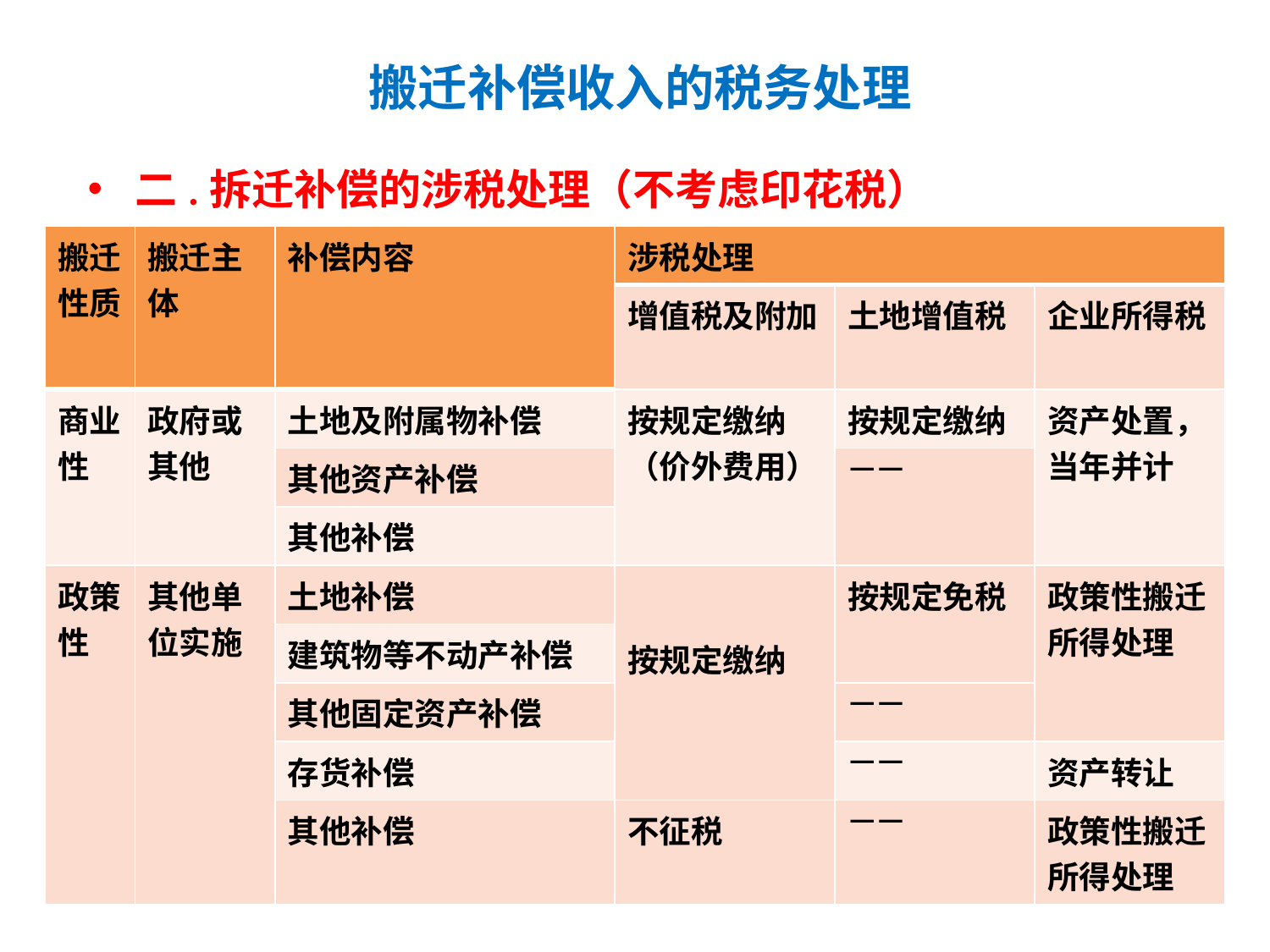

# 搬迁补偿收入的税务处理
二.拆迁补偿的涉税处理（不考虑印花税）

| 搬迁性质 | 搬迁主体 | 补偿内容 | 涉税处理 |  |  |
| --- | --- | --- | --- | --- | --- |
|  |  |  | 增值税及附加 | 土地增值税 | 企业所得税 |
| 商业性 | 政府或 其他 | 土地及附属物补偿 | 按规定缴纳（价外费用） | 按规定缴纳 | 资产处置，当年并计 |
|  |  | 其他资产补偿 |  | —— |  |
|  |  | 其他补偿 |  |  |  |
| 政策性 | 其他单位实施 | 土地补偿 | 按规定缴纳 | 按规定免税 | 政策性搬迁所得处理 |
|  |  | 建筑物等不动产补偿 |  |  |  |
|  |  | 其他固定资产补偿 |  | —— |  |
|  |  | 存货补偿 |  | —— | 资产转让 |
|  |  | 其他补偿 | 不征税 | —— | 政策性搬迁所得处理 |